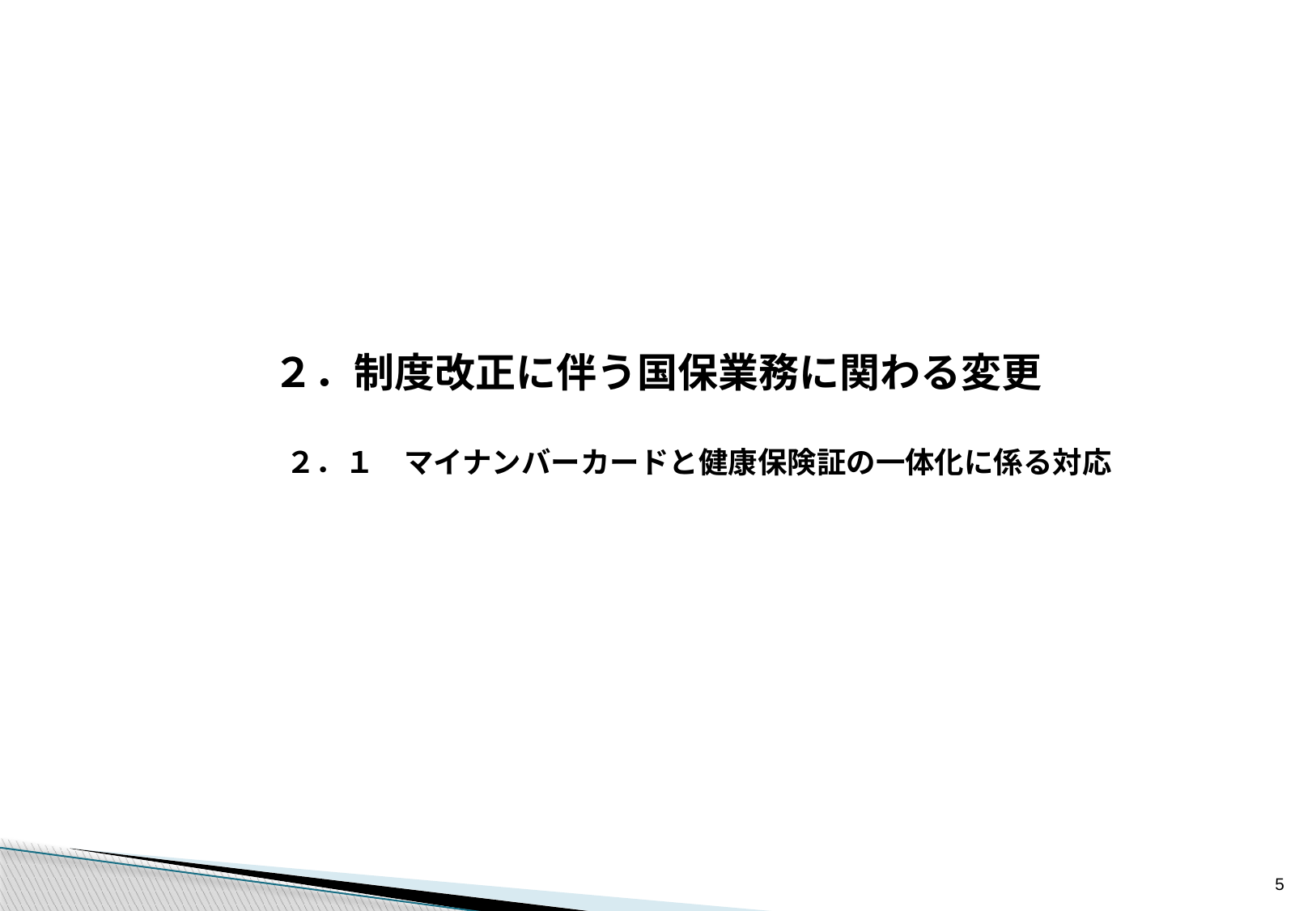

２．制度改正に伴う国保業務に関わる変更

２．１　マイナンバーカードと健康保険証の一体化に係る対応
5